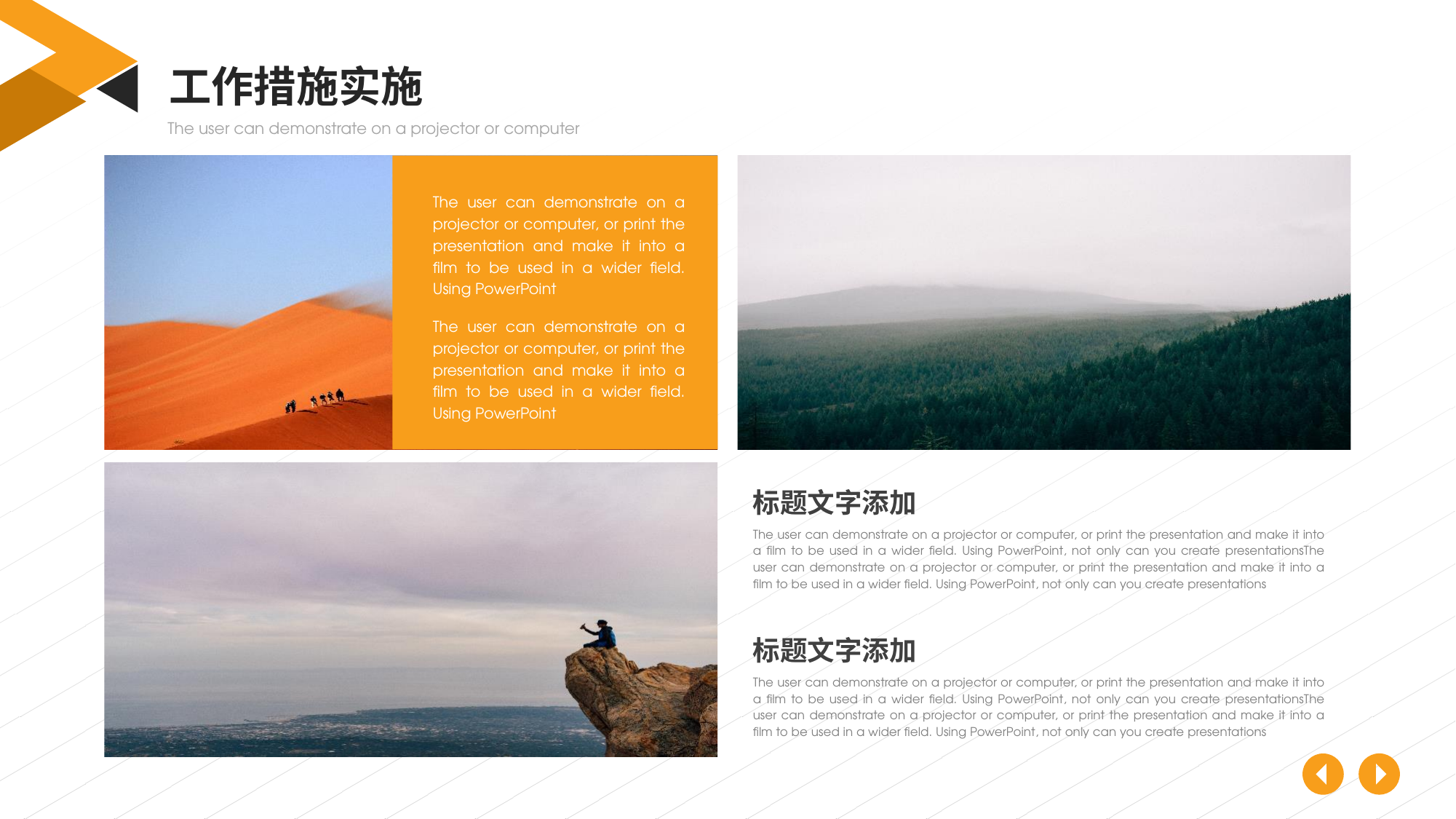

工作措施实施
The user can demonstrate on a projector or computer

The user can demonstrate on a projector or computer, or print the presentation and make it into a film to be used in a wider field. Using PowerPoint
The user can demonstrate on a projector or computer, or print the presentation and make it into a film to be used in a wider field. Using PowerPoint

标题文字添加
The user can demonstrate on a projector or computer, or print the presentation and make it into a film to be used in a wider field. Using PowerPoint, not only can you create presentationsThe user can demonstrate on a projector or computer, or print the presentation and make it into a film to be used in a wider field. Using PowerPoint, not only can you create presentations
标题文字添加
The user can demonstrate on a projector or computer, or print the presentation and make it into a film to be used in a wider field. Using PowerPoint, not only can you create presentationsThe user can demonstrate on a projector or computer, or print the presentation and make it into a film to be used in a wider field. Using PowerPoint, not only can you create presentations